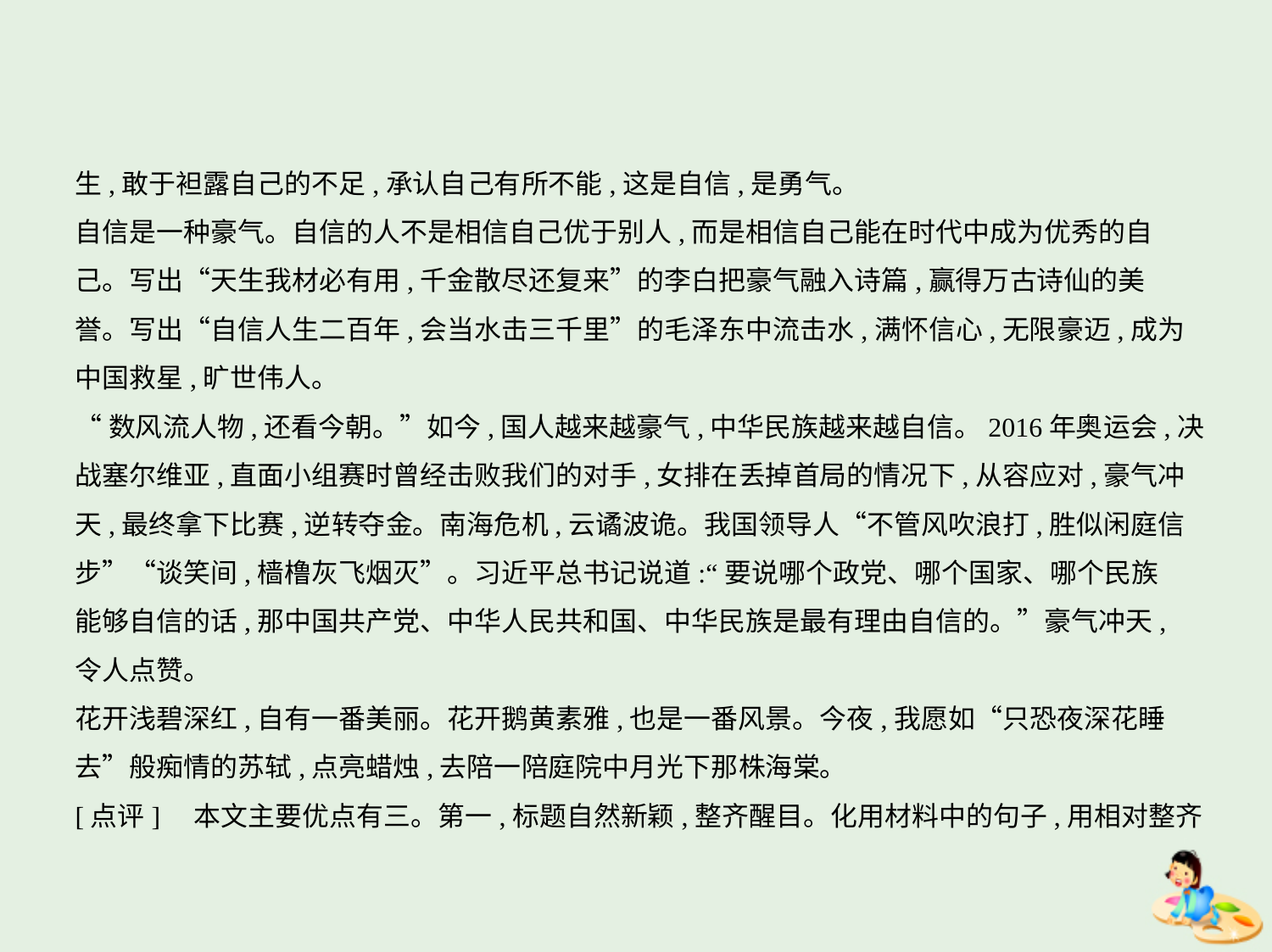

生,敢于袒露自己的不足,承认自己有所不能,这是自信,是勇气。
自信是一种豪气。自信的人不是相信自己优于别人,而是相信自己能在时代中成为优秀的自
己。写出“天生我材必有用,千金散尽还复来”的李白把豪气融入诗篇,赢得万古诗仙的美
誉。写出“自信人生二百年,会当水击三千里”的毛泽东中流击水,满怀信心,无限豪迈,成为
中国救星,旷世伟人。
“数风流人物,还看今朝。”如今,国人越来越豪气,中华民族越来越自信。2016年奥运会,决
战塞尔维亚,直面小组赛时曾经击败我们的对手,女排在丢掉首局的情况下,从容应对,豪气冲
天,最终拿下比赛,逆转夺金。南海危机,云谲波诡。我国领导人“不管风吹浪打,胜似闲庭信
步”“谈笑间,樯橹灰飞烟灭”。习近平总书记说道:“要说哪个政党、哪个国家、哪个民族
能够自信的话,那中国共产党、中华人民共和国、中华民族是最有理由自信的。”豪气冲天,
令人点赞。
花开浅碧深红,自有一番美丽。花开鹅黄素雅,也是一番风景。今夜,我愿如“只恐夜深花睡
去”般痴情的苏轼,点亮蜡烛,去陪一陪庭院中月光下那株海棠。
[点评]　本文主要优点有三。第一,标题自然新颖,整齐醒目。化用材料中的句子,用相对整齐